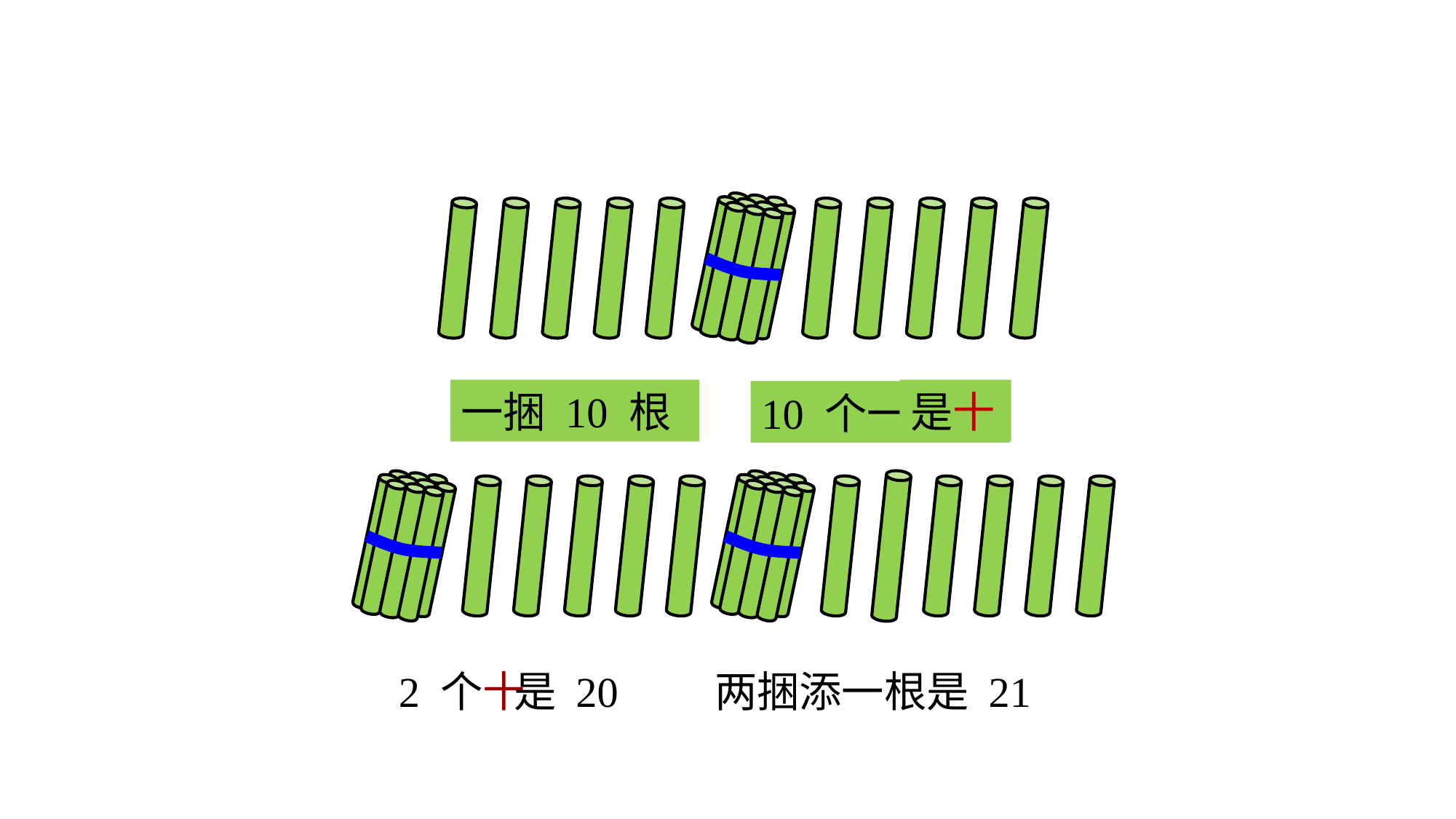

# 二、探究新知

一捆 10 根
是十
10 个一

2 个十
是 20
两捆添一根是 21